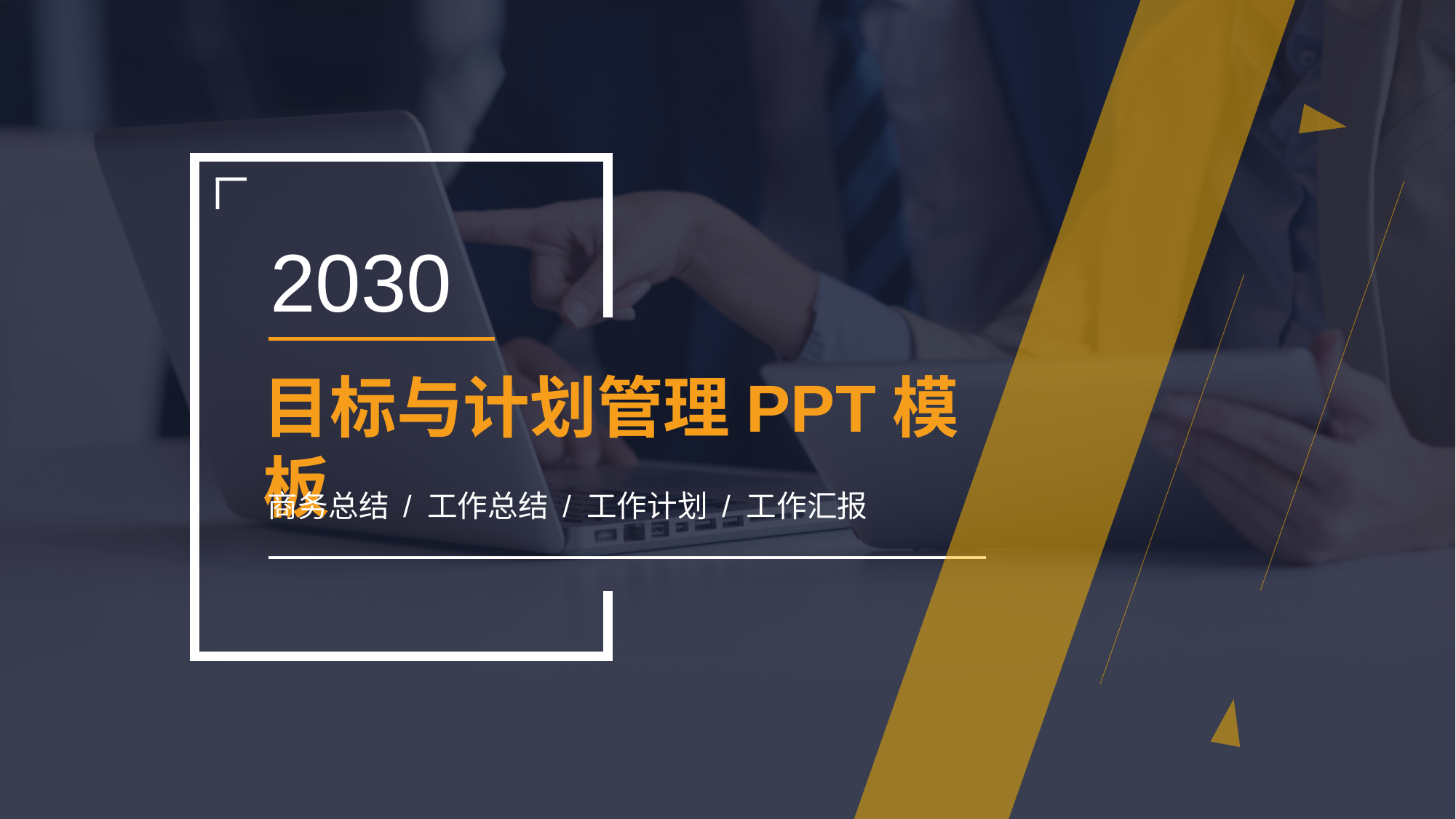

2030
目标与计划管理PPT模板
商务总结 / 工作总结 / 工作计划 / 工作汇报